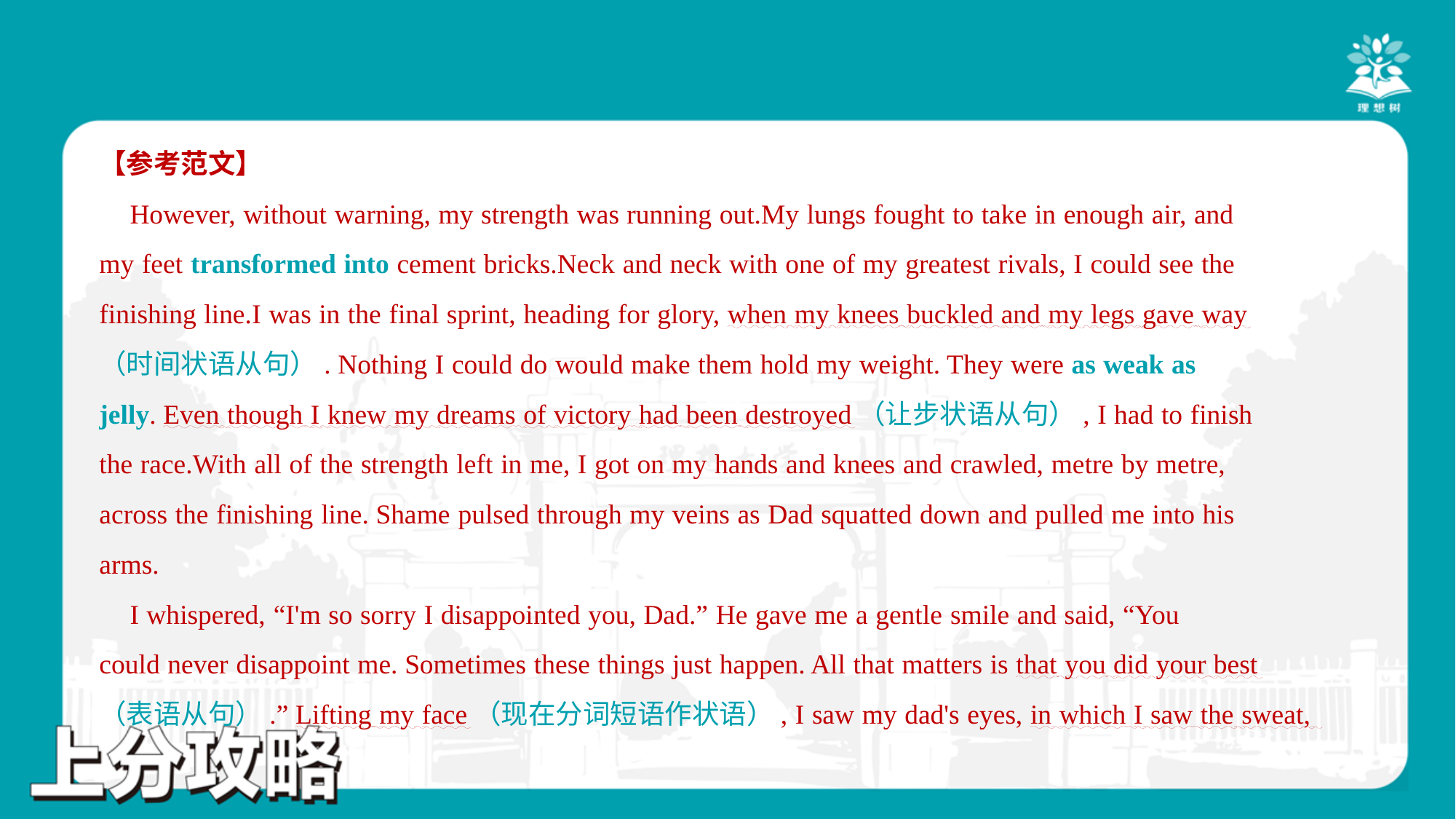

【参考范文】
    However, without warning, my strength was running out.My lungs fought to take in enough air, and
my feet transformed into cement bricks.Neck and neck with one of my greatest rivals, I could see the
finishing line.I was in the final sprint, heading for glory, when my knees buckled and my legs gave way
（时间状语从句）. Nothing I could do would make them hold my weight. They were as weak as
jelly. Even though I knew my dreams of victory had been destroyed（让步状语从句）, I had to finish
the race.With all of the strength left in me, I got on my hands and knees and crawled, metre by metre,
across the finishing line. Shame pulsed through my veins as Dad squatted down and pulled me into his
arms.
    I whispered, “I'm so sorry I disappointed you, Dad.” He gave me a gentle smile and said, “You
could never disappoint me. Sometimes these things just happen. All that matters is that you did your best
（表语从句）.” Lifting my face（现在分词短语作状语）, I saw my dad's eyes, in which I saw the sweat,